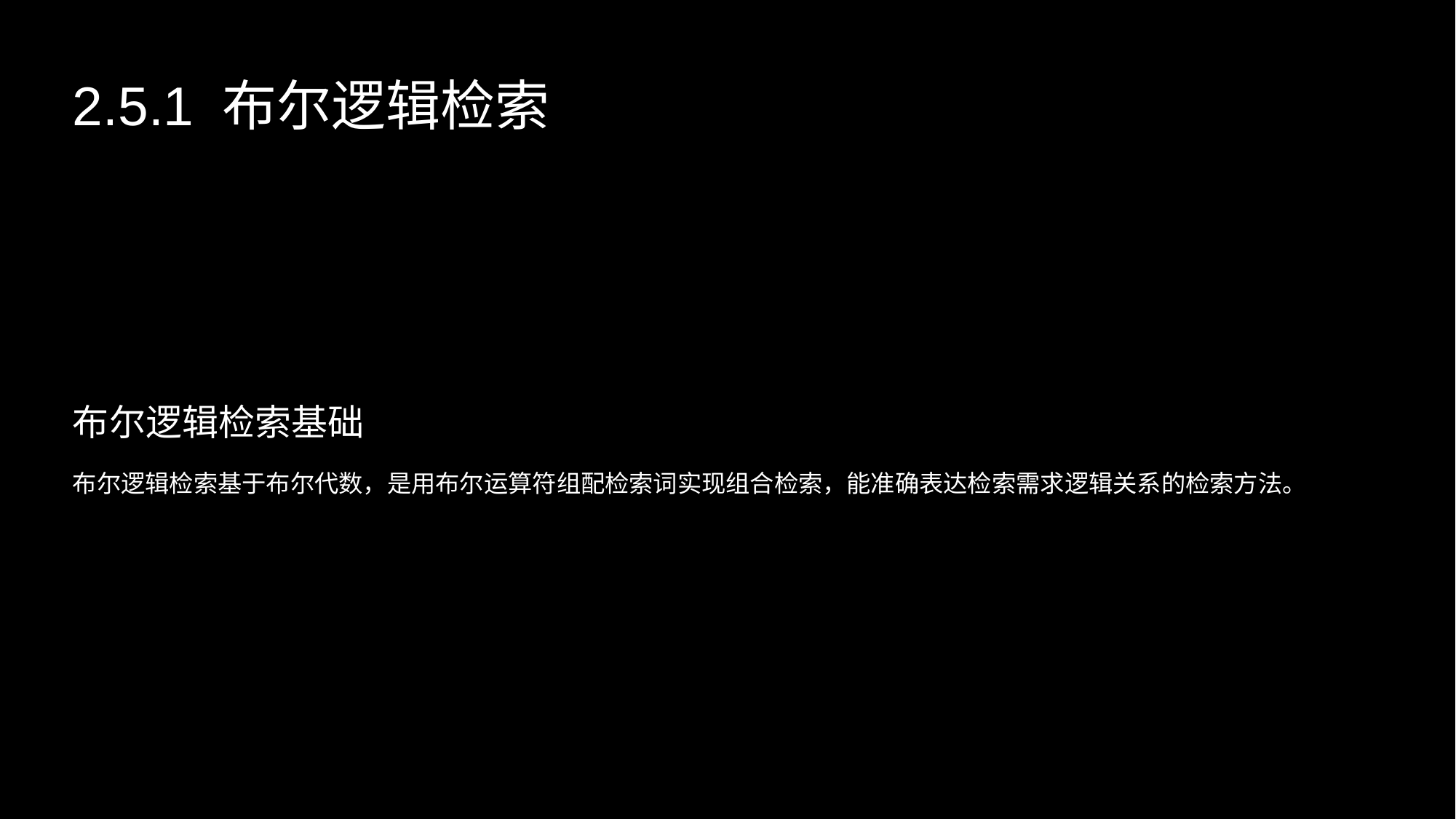

2.5.1 布尔逻辑检索
布尔逻辑检索基础
布尔逻辑检索基于布尔代数，是用布尔运算符组配检索词实现组合检索，能准确表达检索需求逻辑关系的检索方法。